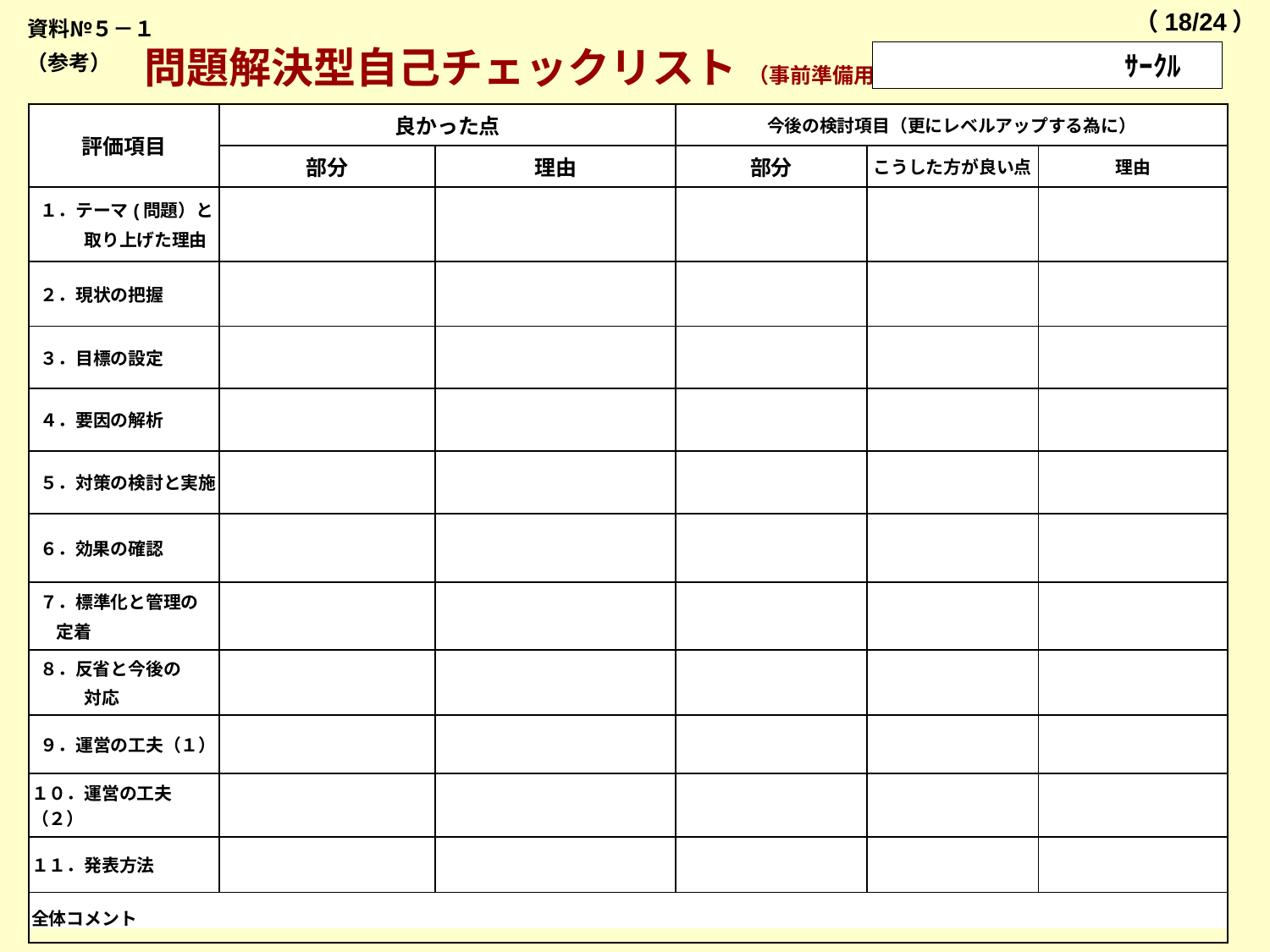

（18/24）
資料№５－１
　問題解決型自己チェックリスト （事前準備用）
　　　　　　ｻｰｸﾙ
（参考）
| 評価項目 | 良かった点 |  | 今後の検討項目（更にレベルアップする為に） |  |  |
| --- | --- | --- | --- | --- | --- |
|  | 部分 | 理由 | 部分 | こうした方が良い点 | 理由 |
| １．テーマ(問題）と 　　　取り上げた理由 |  |  |  |  |  |
| ２．現状の把握 |  |  |  |  |  |
| ３．目標の設定 |  |  |  |  |  |
| ４．要因の解析 |  |  |  |  |  |
| ５．対策の検討と実施 |  |  |  |  |  |
| ６．効果の確認 |  |  |  |  |  |
| ７．標準化と管理の 定着 |  |  |  |  |  |
| ８．反省と今後の 　　　対応 |  |  |  |  |  |
| ９．運営の工夫（１） |  |  |  |  |  |
| １０．運営の工夫（２） |  |  |  |  |  |
| １１．発表方法 |  |  |  |  |  |
| 全体コメント |  |  |  |  |  |